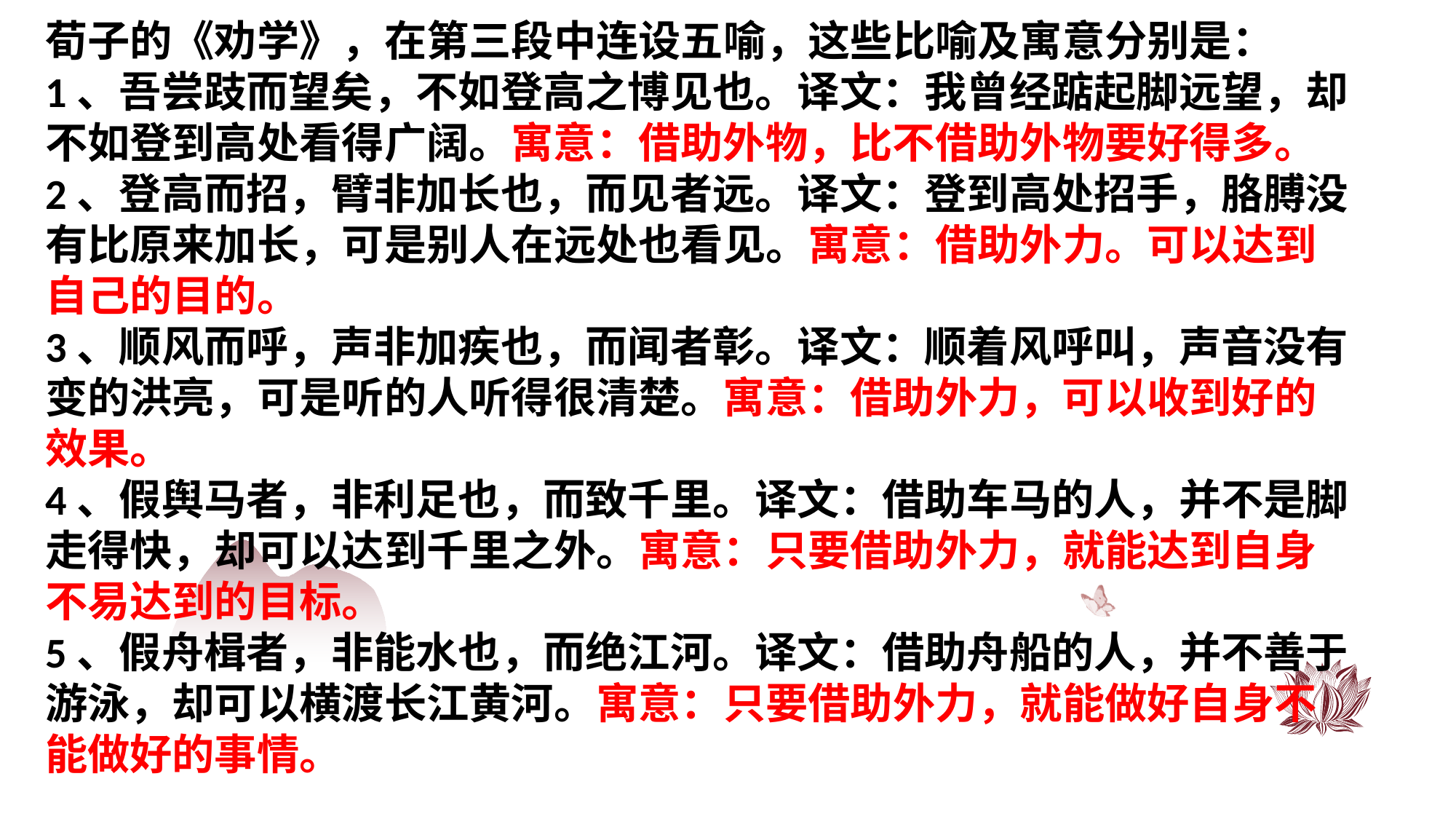

荀子的《劝学》，在第三段中连设五喻，这些比喻及寓意分别是：
1、吾尝跂而望矣，不如登高之博见也。译文：我曾经踮起脚远望，却不如登到高处看得广阔。寓意：借助外物，比不借助外物要好得多。
2、登高而招，臂非加长也，而见者远。译文：登到高处招手，胳膊没有比原来加长，可是别人在远处也看见。寓意：借助外力。可以达到自己的目的。
3、顺风而呼，声非加疾也，而闻者彰。译文：顺着风呼叫，声音没有变的洪亮，可是听的人听得很清楚。寓意：借助外力，可以收到好的效果。
4、假舆马者，非利足也，而致千里。译文：借助车马的人，并不是脚走得快，却可以达到千里之外。寓意：只要借助外力，就能达到自身不易达到的目标。
5、假舟楫者，非能水也，而绝江河。译文：借助舟船的人，并不善于游泳，却可以横渡长江黄河。寓意：只要借助外力，就能做好自身不能做好的事情。